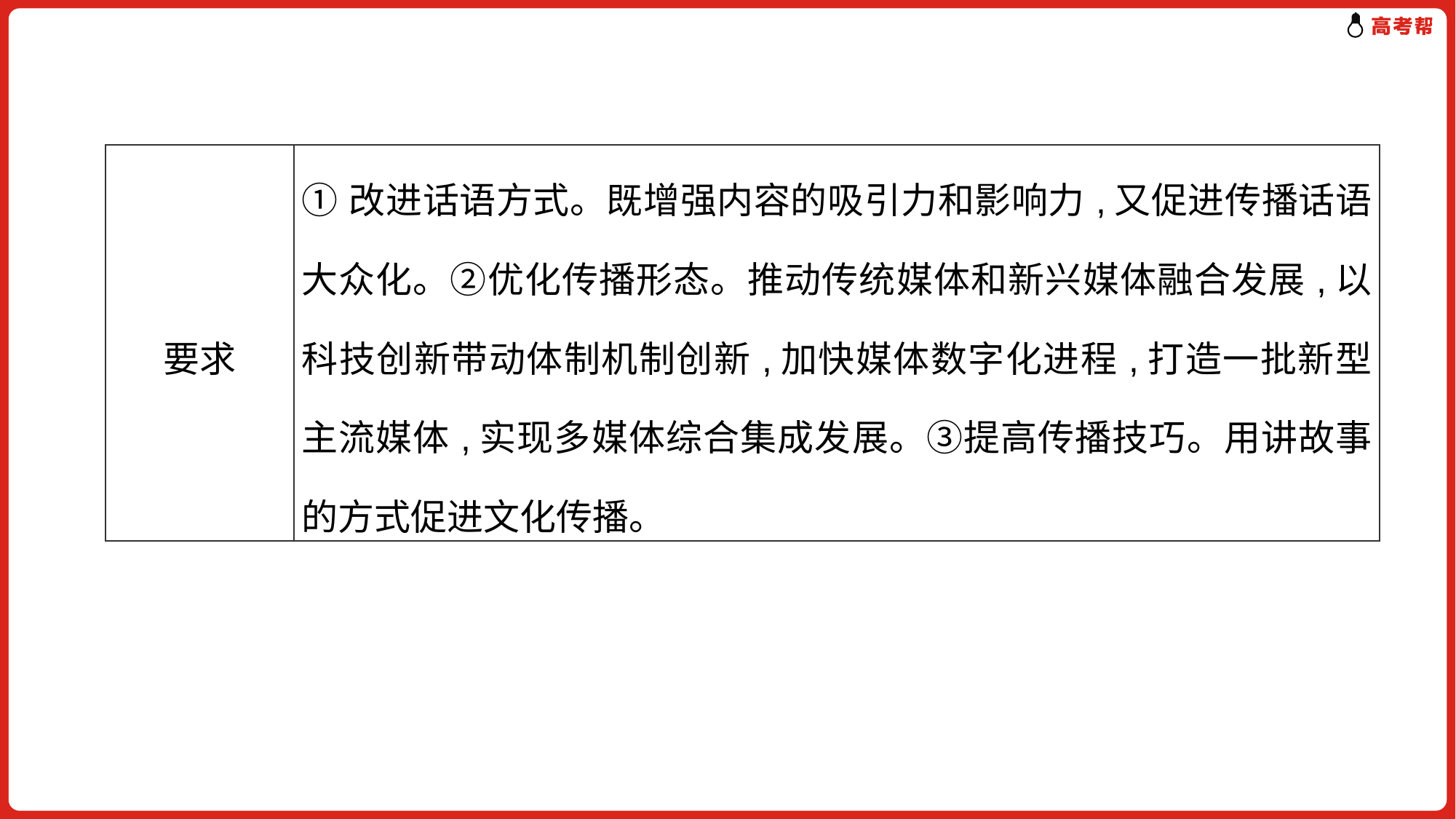

| 要求 | ①改进话语方式。既增强内容的吸引力和影响力,又促进传播话语大众化。②优化传播形态。推动传统媒体和新兴媒体融合发展,以科技创新带动体制机制创新,加快媒体数字化进程,打造一批新型主流媒体,实现多媒体综合集成发展。③提高传播技巧。用讲故事的方式促进文化传播。 |
| --- | --- |